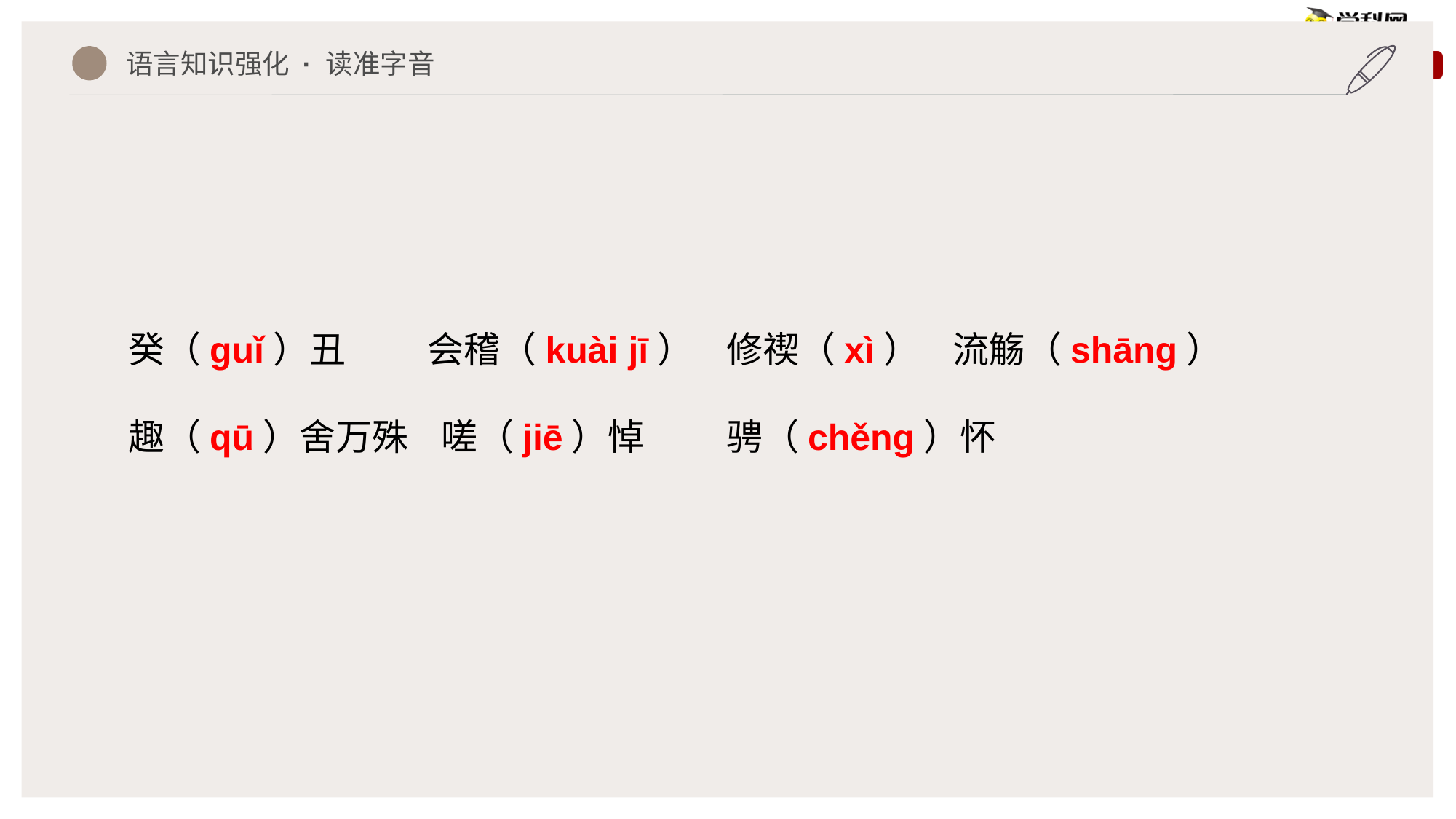

语言知识强化 · 读准字音

癸（ɡuǐ）丑          会稽（kuài jī）    修禊（xì）    流觞（shāng）
趣（qū）舍万殊    嗟（jiē）悼          骋（chěnɡ）怀